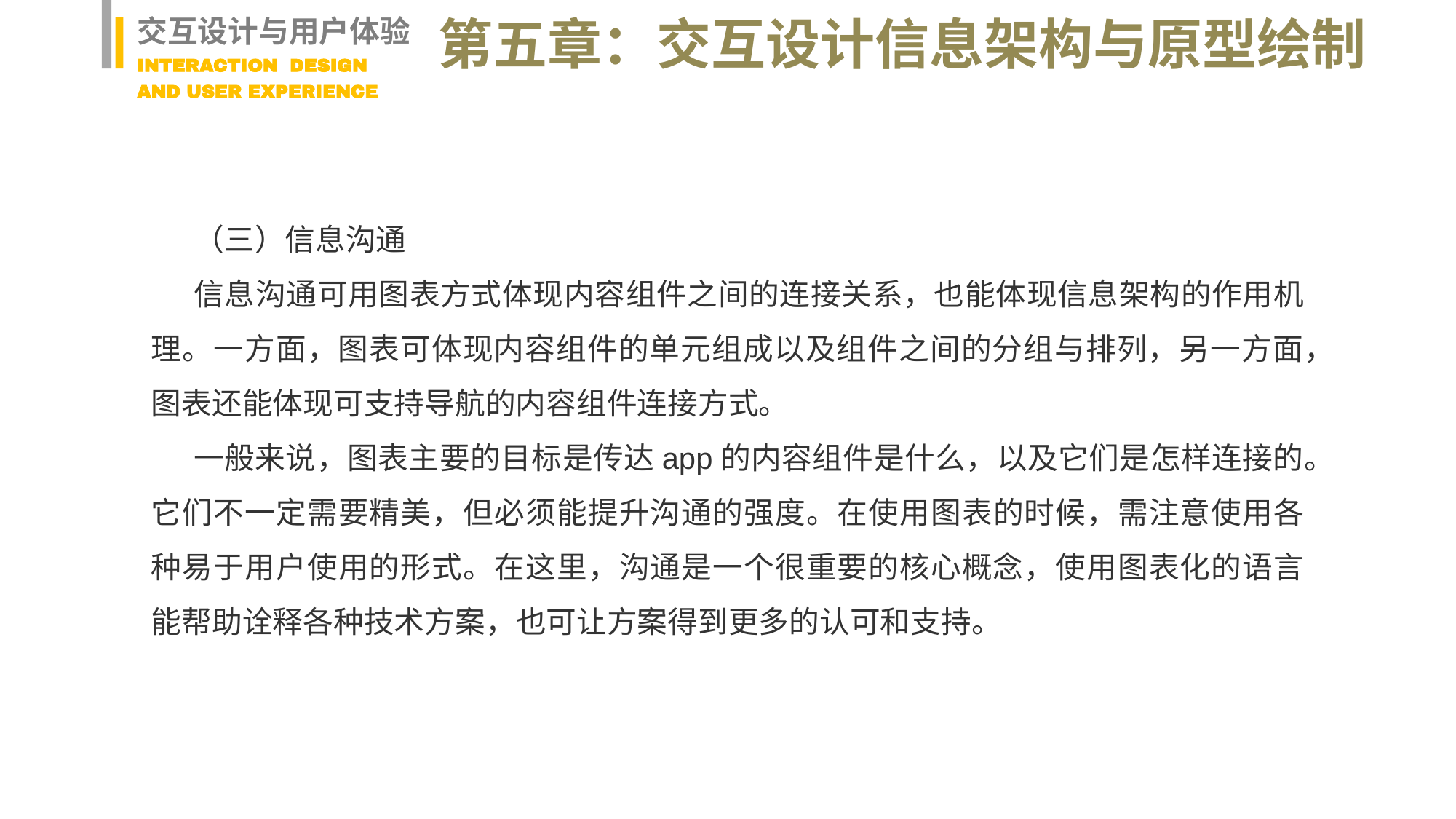

交互设计与用户体验
INTERACTION  DESIGN
AND USER EXPERIENCE
第五章：交互设计信息架构与原型绘制

（三）信息沟通
信息沟通可用图表方式体现内容组件之间的连接关系，也能体现信息架构的作用机理。一方面，图表可体现内容组件的单元组成以及组件之间的分组与排列，另一方面，图表还能体现可支持导航的内容组件连接方式。
一般来说，图表主要的目标是传达app的内容组件是什么，以及它们是怎样连接的。它们不一定需要精美，但必须能提升沟通的强度。在使用图表的时候，需注意使用各种易于用户使用的形式。在这里，沟通是一个很重要的核心概念，使用图表化的语言能帮助诠释各种技术方案，也可让方案得到更多的认可和支持。